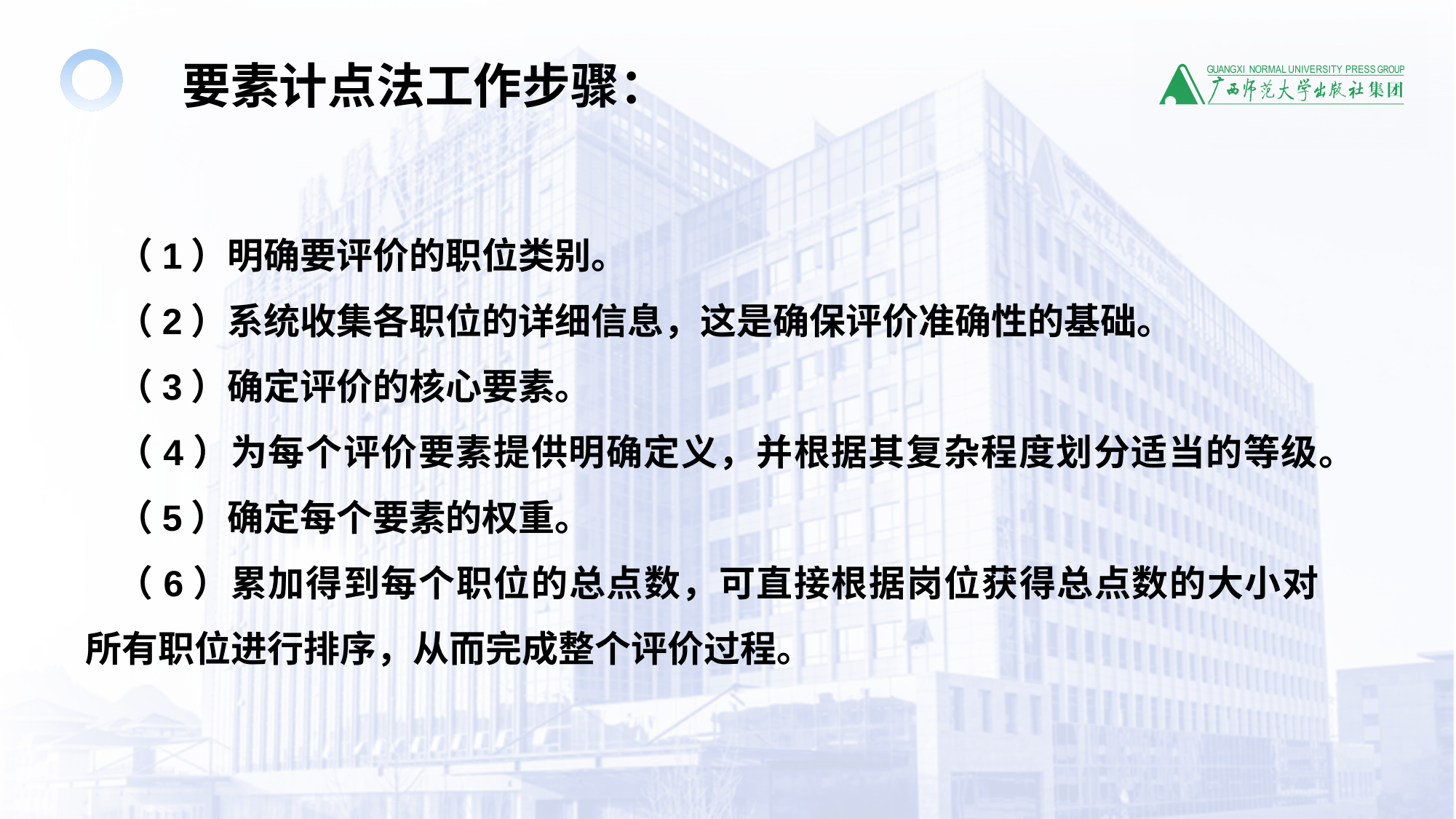

要素计点法工作步骤：

（1）明确要评价的职位类别。
（2）系统收集各职位的详细信息，这是确保评价准确性的基础。
（3）确定评价的核心要素。
（4）为每个评价要素提供明确定义，并根据其复杂程度划分适当的等级。
（5）确定每个要素的权重。
（6）累加得到每个职位的总点数，可直接根据岗位获得总点数的大小对所有职位进行排序，从而完成整个评价过程。